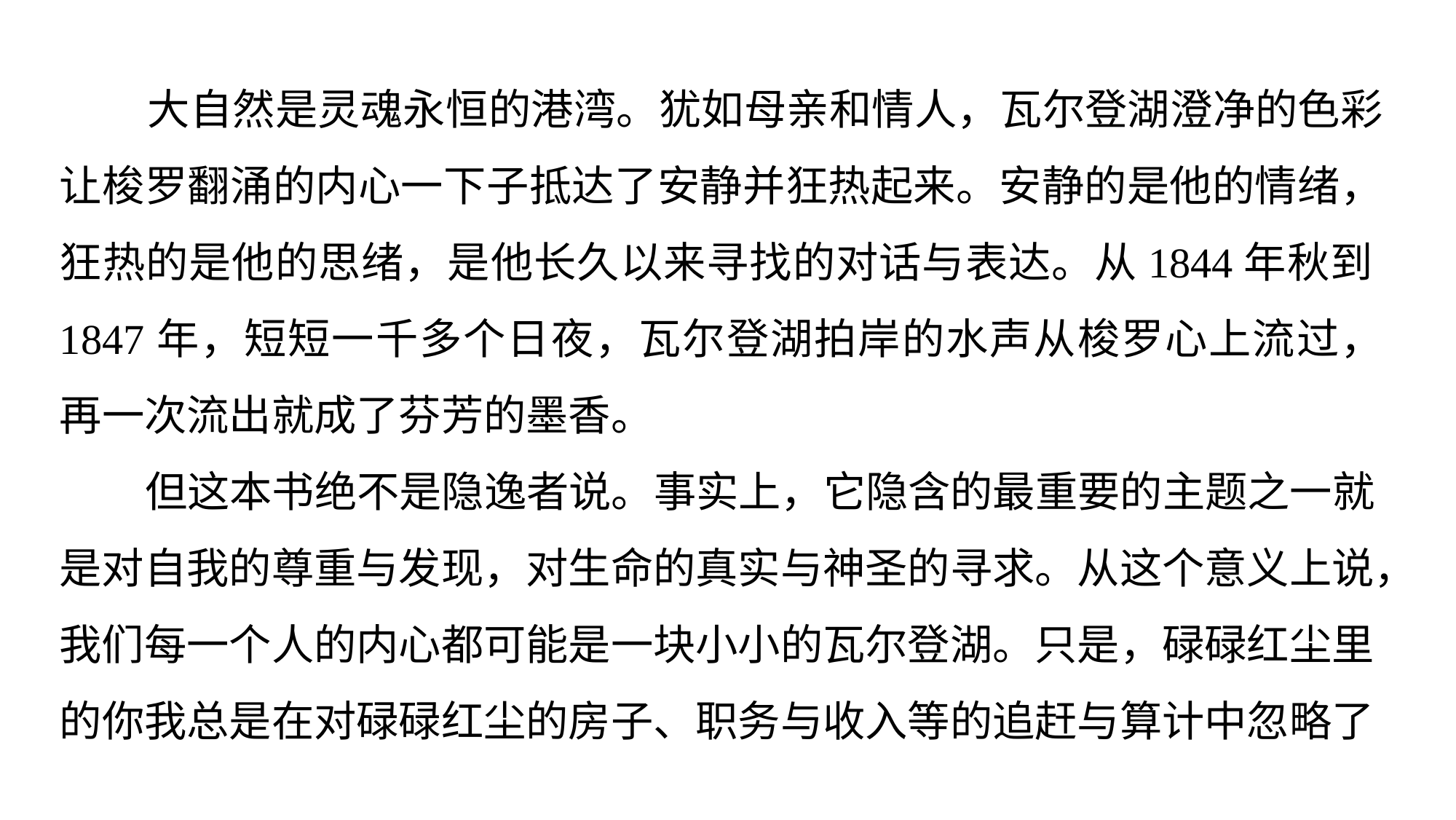

大自然是灵魂永恒的港湾。犹如母亲和情人，瓦尔登湖澄净的色彩让梭罗翻涌的内心一下子抵达了安静并狂热起来。安静的是他的情绪，狂热的是他的思绪，是他长久以来寻找的对话与表达。从1844年秋到1847年，短短一千多个日夜，瓦尔登湖拍岸的水声从梭罗心上流过，再一次流出就成了芬芳的墨香。
但这本书绝不是隐逸者说。事实上，它隐含的最重要的主题之一就是对自我的尊重与发现，对生命的真实与神圣的寻求。从这个意义上说，我们每一个人的内心都可能是一块小小的瓦尔登湖。只是，碌碌红尘里的你我总是在对碌碌红尘的房子、职务与收入等的追赶与算计中忽略了